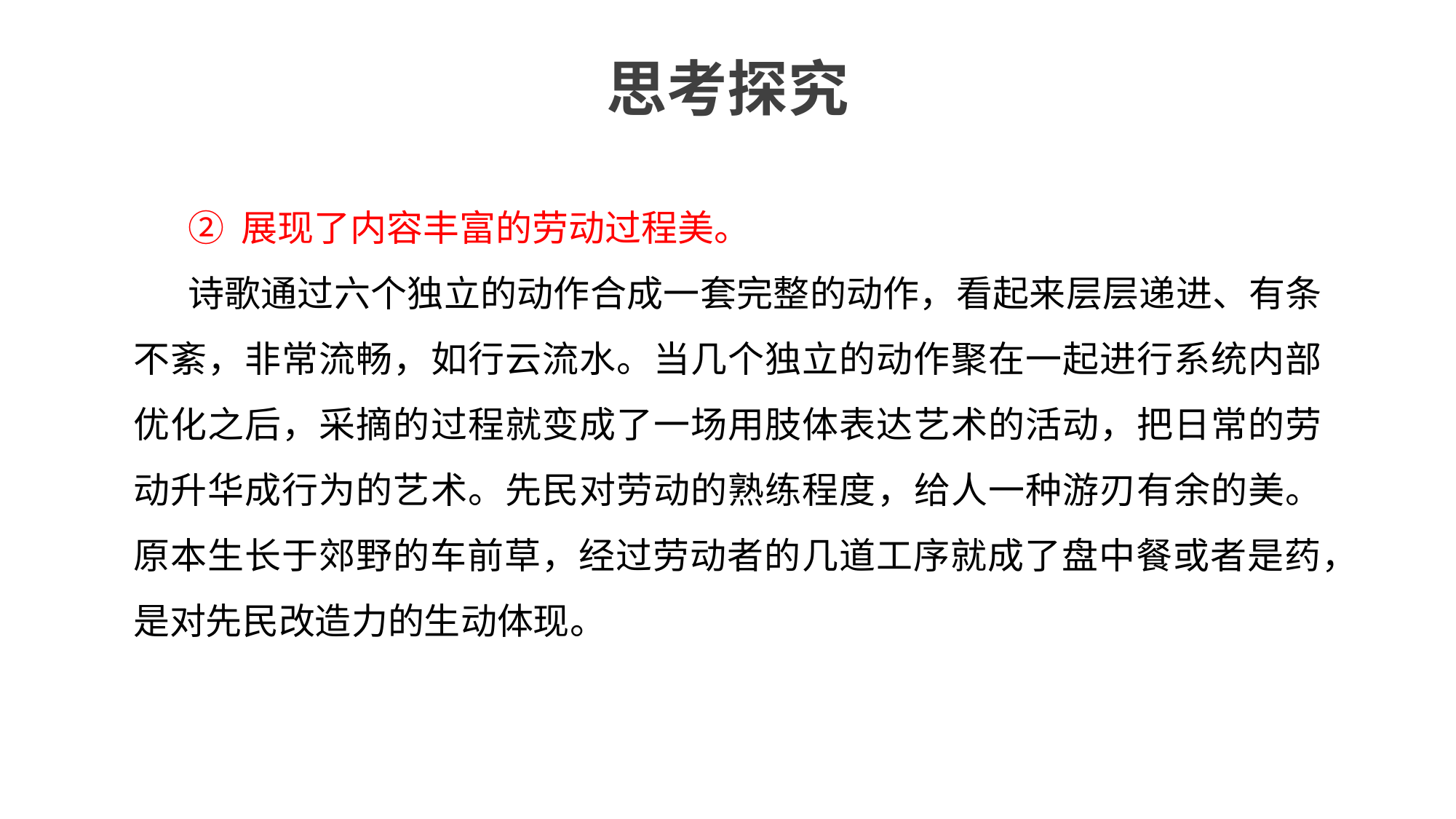

# 思考探究
② 展现了内容丰富的劳动过程美。
诗歌通过六个独立的动作合成一套完整的动作，看起来层层递进、有条不紊，非常流畅，如行云流水。当几个独立的动作聚在一起进行系统内部优化之后，采摘的过程就变成了一场用肢体表达艺术的活动，把日常的劳动升华成行为的艺术。先民对劳动的熟练程度，给人一种游刃有余的美。原本生长于郊野的车前草，经过劳动者的几道工序就成了盘中餐或者是药，是对先民改造力的生动体现。